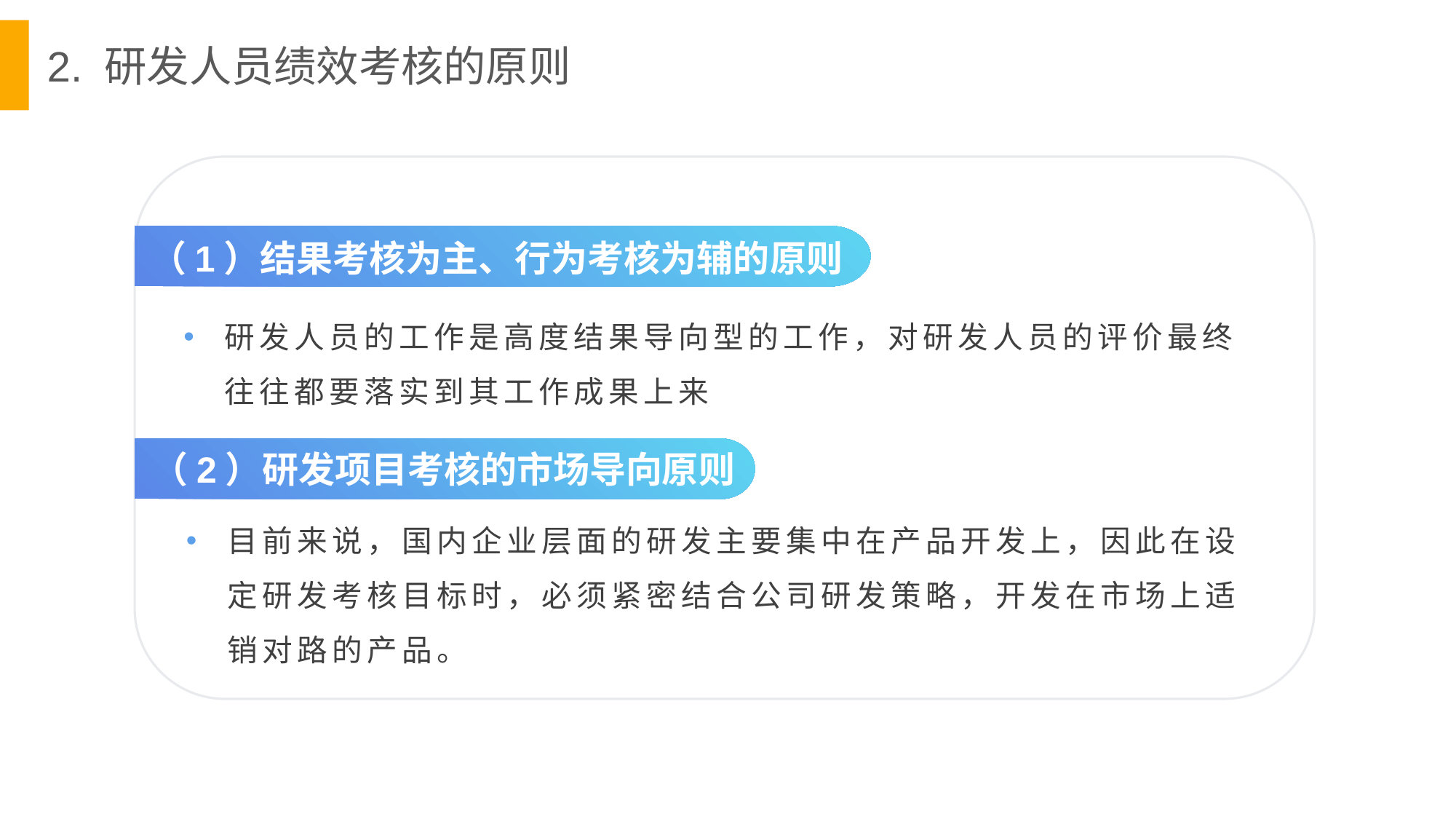

2. 研发人员绩效考核的原则

（1）结果考核为主、行为考核为辅的原则

研发人员的工作是高度结果导向型的工作，对研发人员的评价最终往往都要落实到其工作成果上来
（2）研发项目考核的市场导向原则

目前来说，国内企业层面的研发主要集中在产品开发上，因此在设定研发考核目标时，必须紧密结合公司研发策略，开发在市场上适销对路的产品。